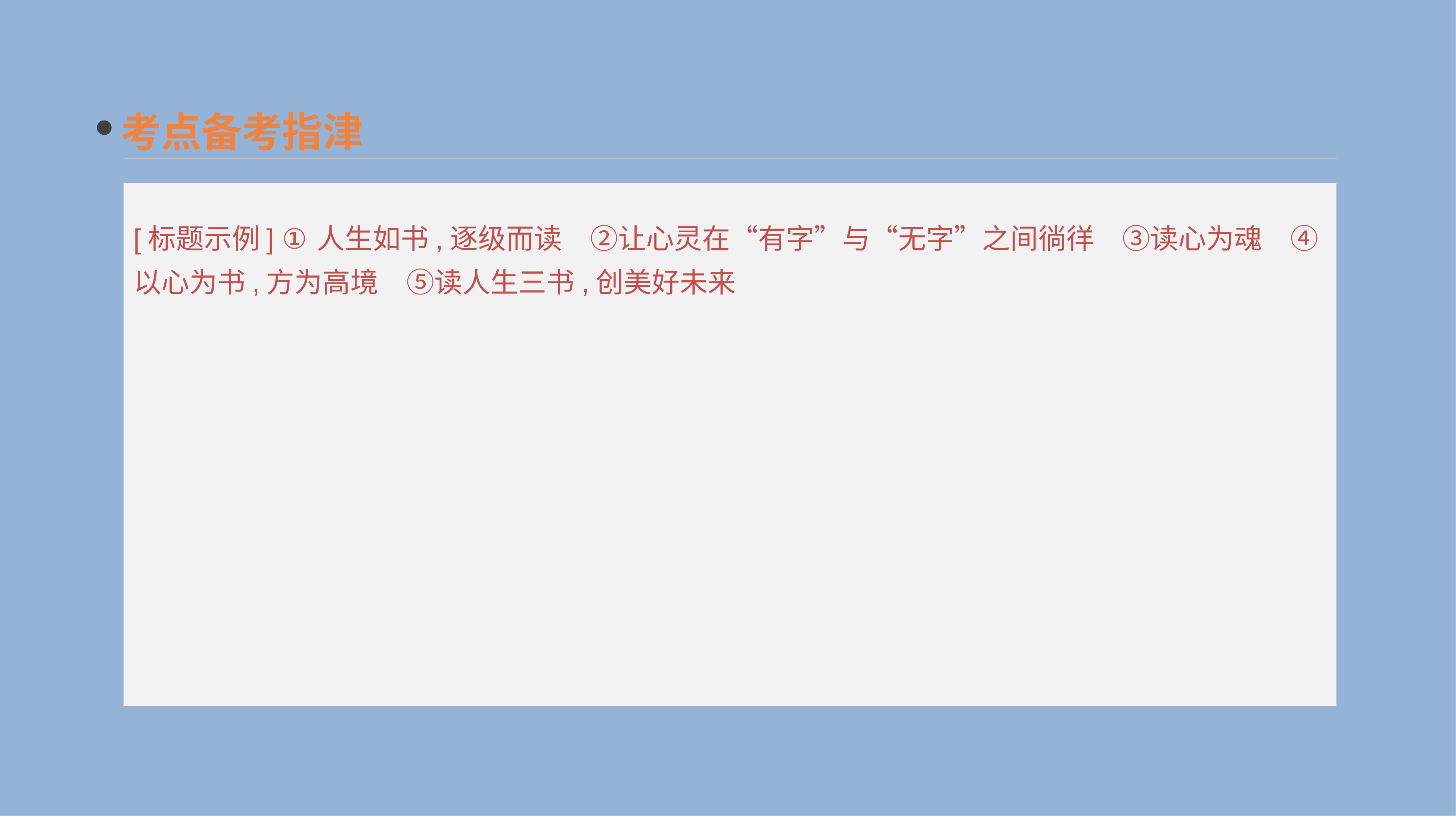

考点备考指津

[标题示例] ①人生如书,逐级而读　②让心灵在“有字”与“无字”之间徜徉　③读心为魂　④以心为书,方为高境　⑤读人生三书,创美好未来